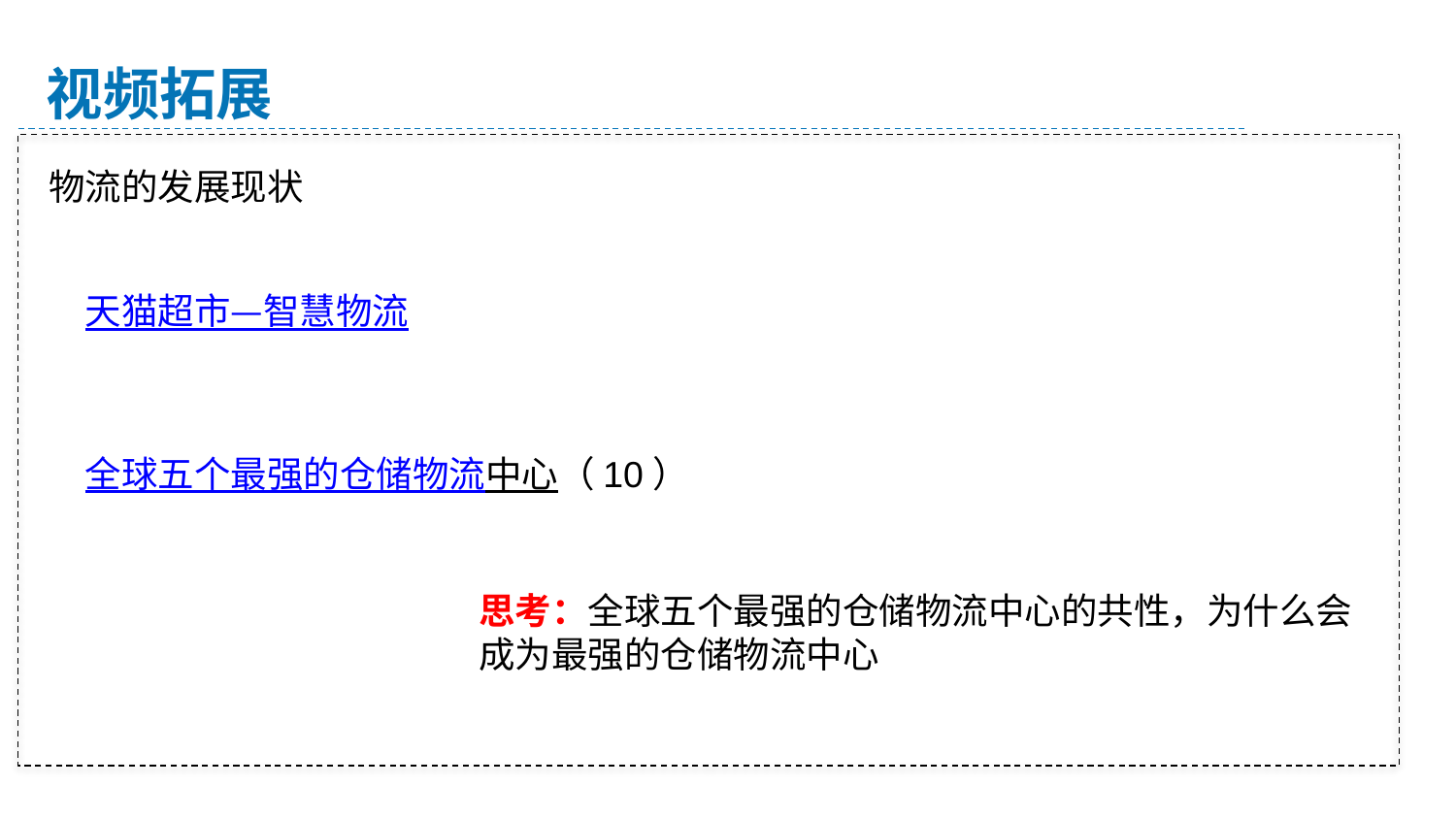

视频拓展

物流的发展现状
天猫超市—智慧物流
全球五个最强的仓储物流中心（10）
思考：全球五个最强的仓储物流中心的共性，为什么会成为最强的仓储物流中心